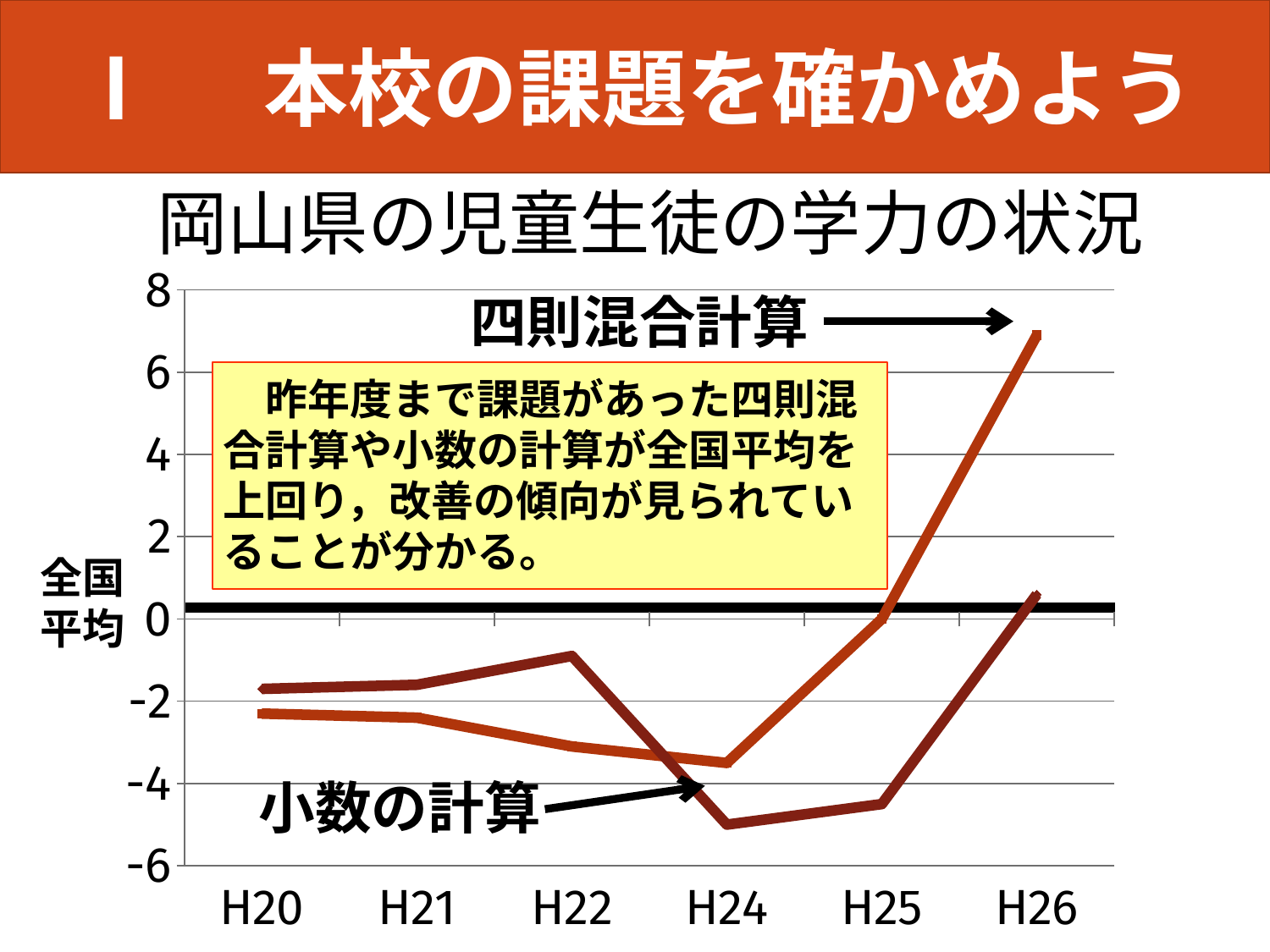

Ⅰ　本校の課題を確かめよう
岡山県の児童生徒の学力の状況

### Chart

| Category | 四則混合計算 | 少数の計算 |
|---|---|---|
| H20 | -2.3 | -1.7 |
| H21 | -2.4 | -1.6 |
| H22 | -3.1 | -0.9 |
| H24 | -3.5 | -5.0 |
| H25 | 0.0 | -4.5 |
| H26 | 6.9 | 0.6 |
四則混合計算

　昨年度まで課題があった四則混合計算や小数の計算が全国平均を上回り，改善の傾向が見られていることが分かる。
全国
平均
小数の計算